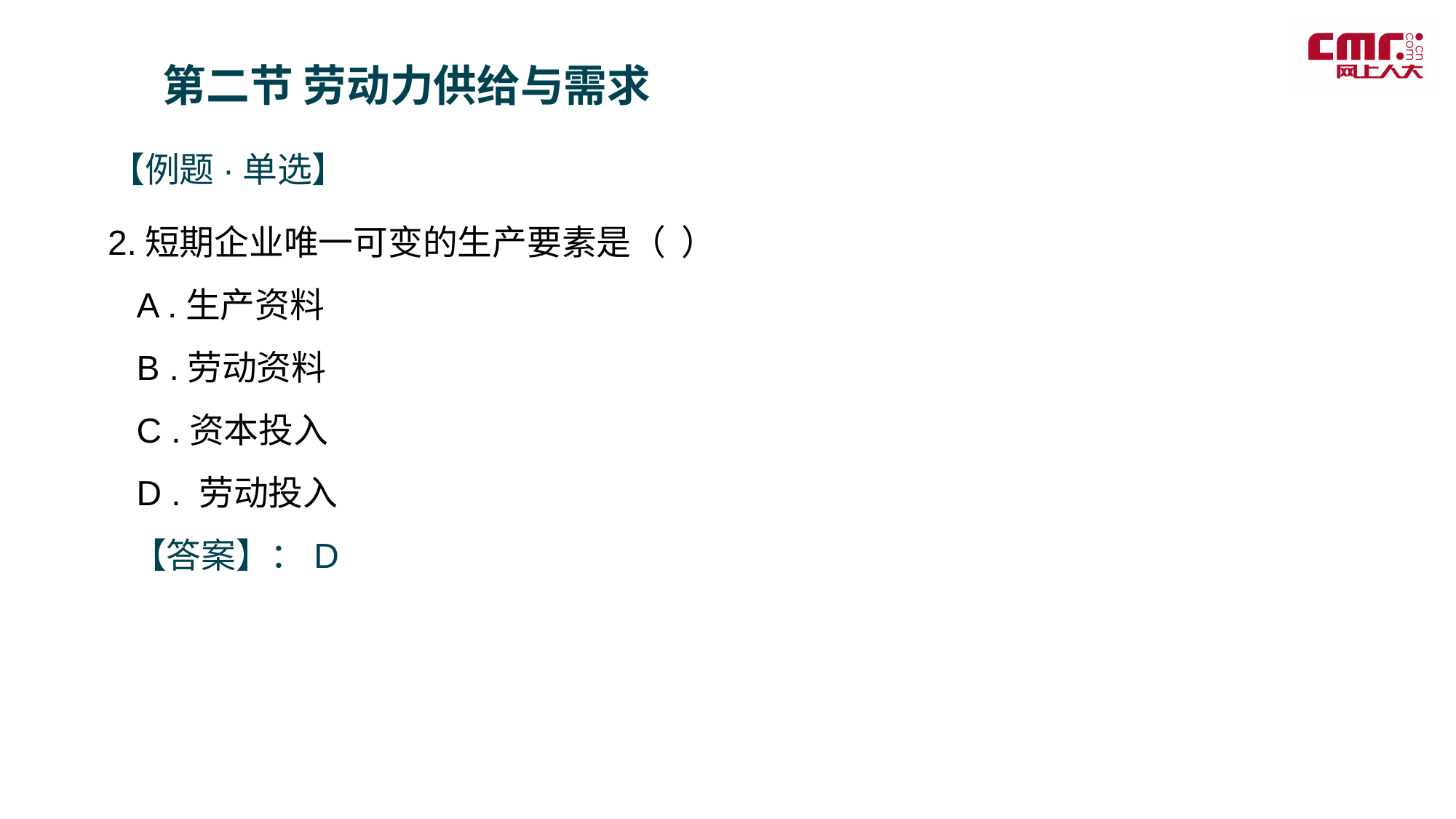

第二节 劳动力供给与需求
【例题·单选】
2.短期企业唯一可变的生产要素是（  ）
   A .生产资料
   B .劳动资料
   C .资本投入
   D . 劳动投入
  【答案】：D